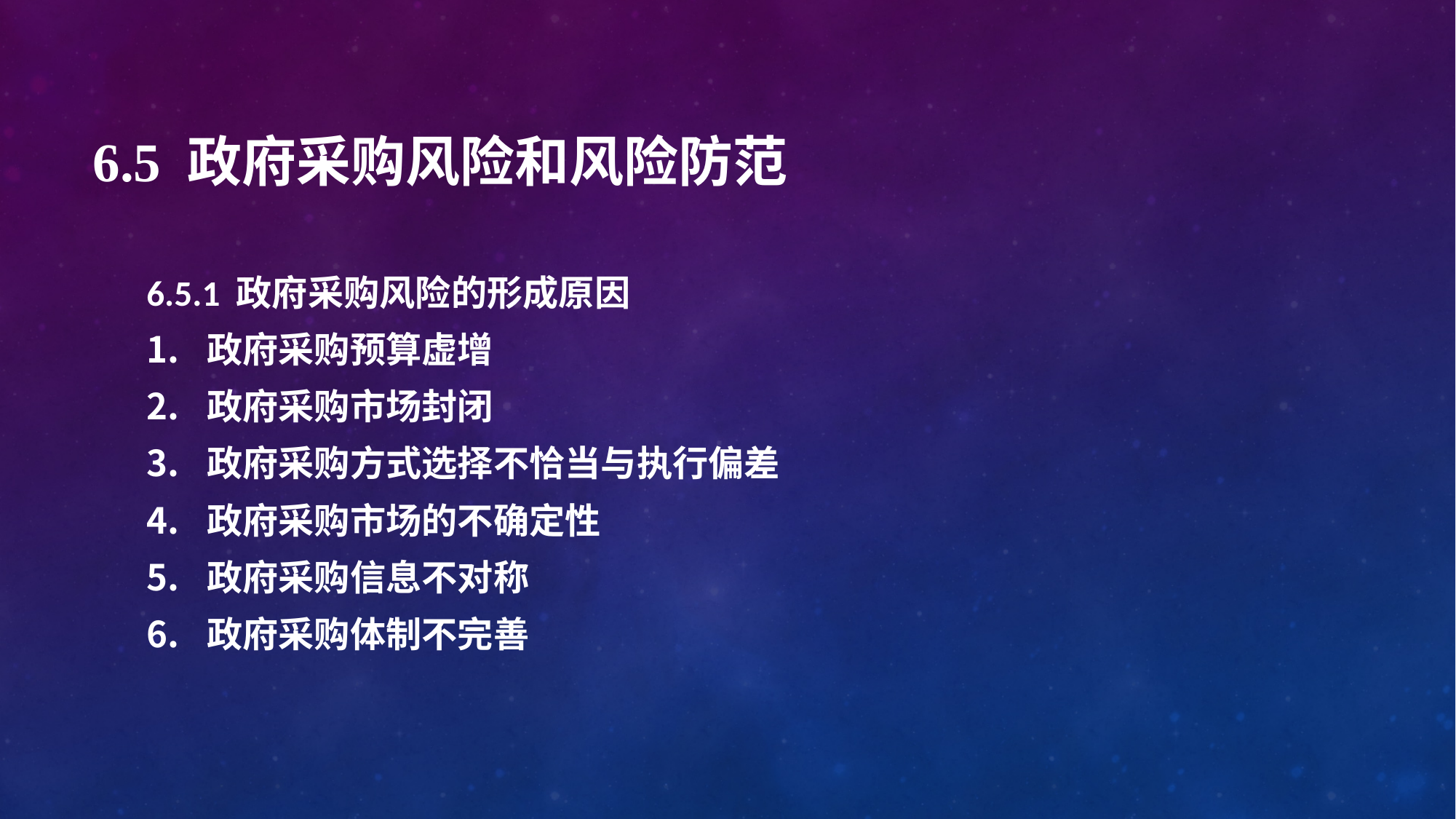

# 6.5 政府采购风险和风险防范
6.5.1 政府采购风险的形成原因
政府采购预算虚增
政府采购市场封闭
政府采购方式选择不恰当与执行偏差
政府采购市场的不确定性
政府采购信息不对称
政府采购体制不完善